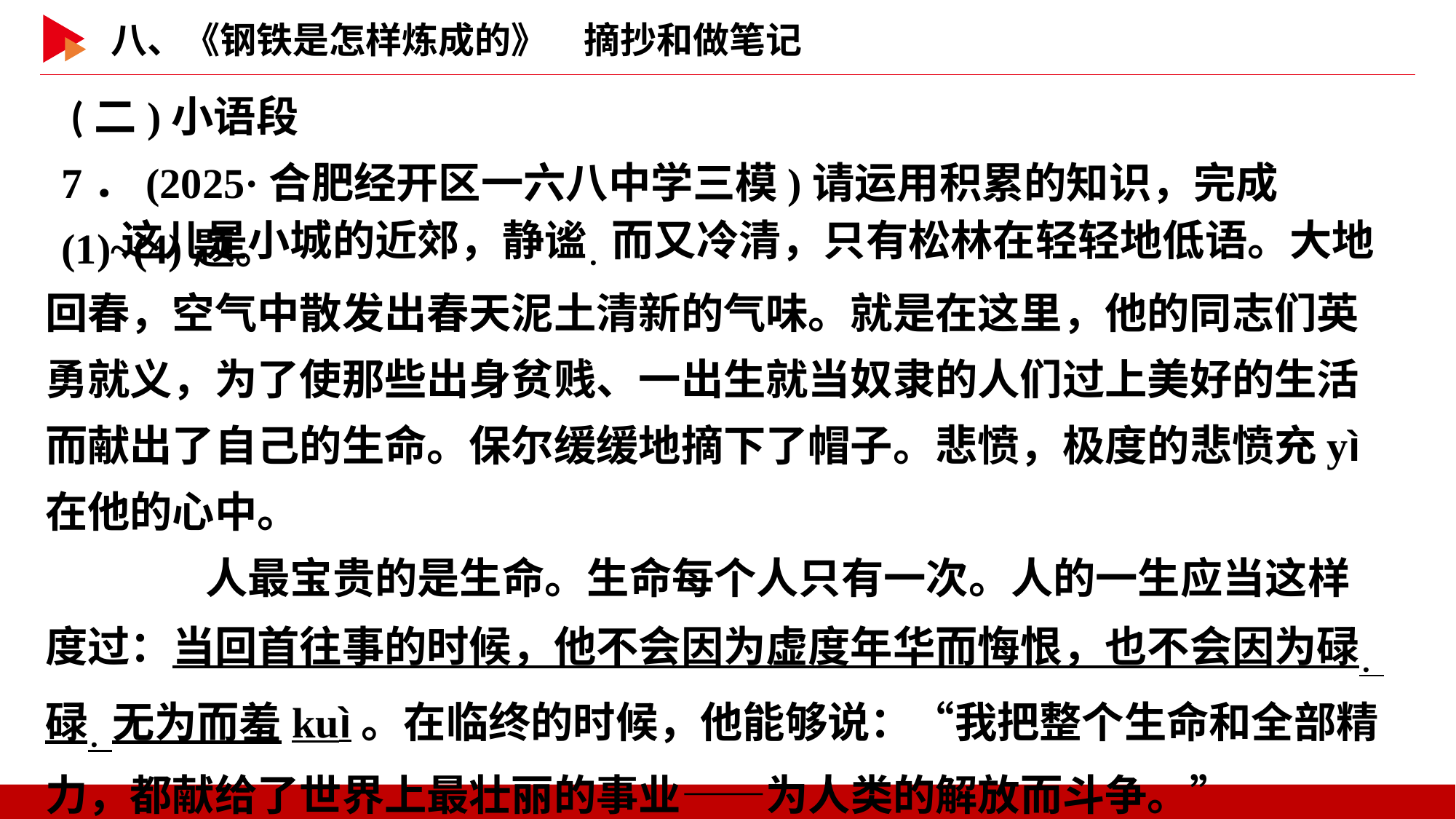

(二)小语段
7．(2025·合肥经开区一六八中学三模)请运用积累的知识，完成(1)~(4)题。
这儿是小城的近郊，静谧．而又冷清，只有松林在轻轻地低语。大地回春，空气中散发出春天泥土清新的气味。就是在这里，他的同志们英勇就义，为了使那些出身贫贱、一出生就当奴隶的人们过上美好的生活而献出了自己的生命。保尔缓缓地摘下了帽子。悲愤，极度的悲愤充yì在他的心中。
　　人最宝贵的是生命。生命每个人只有一次。人的一生应当这样度过：当回首往事的时候，他不会因为虚度年华而悔恨，也不会因为碌．碌．无为而羞kuì。在临终的时候，他能够说：“我把整个生命和全部精力，都献给了世界上最壮丽的事业——为人类的解放而斗争。”